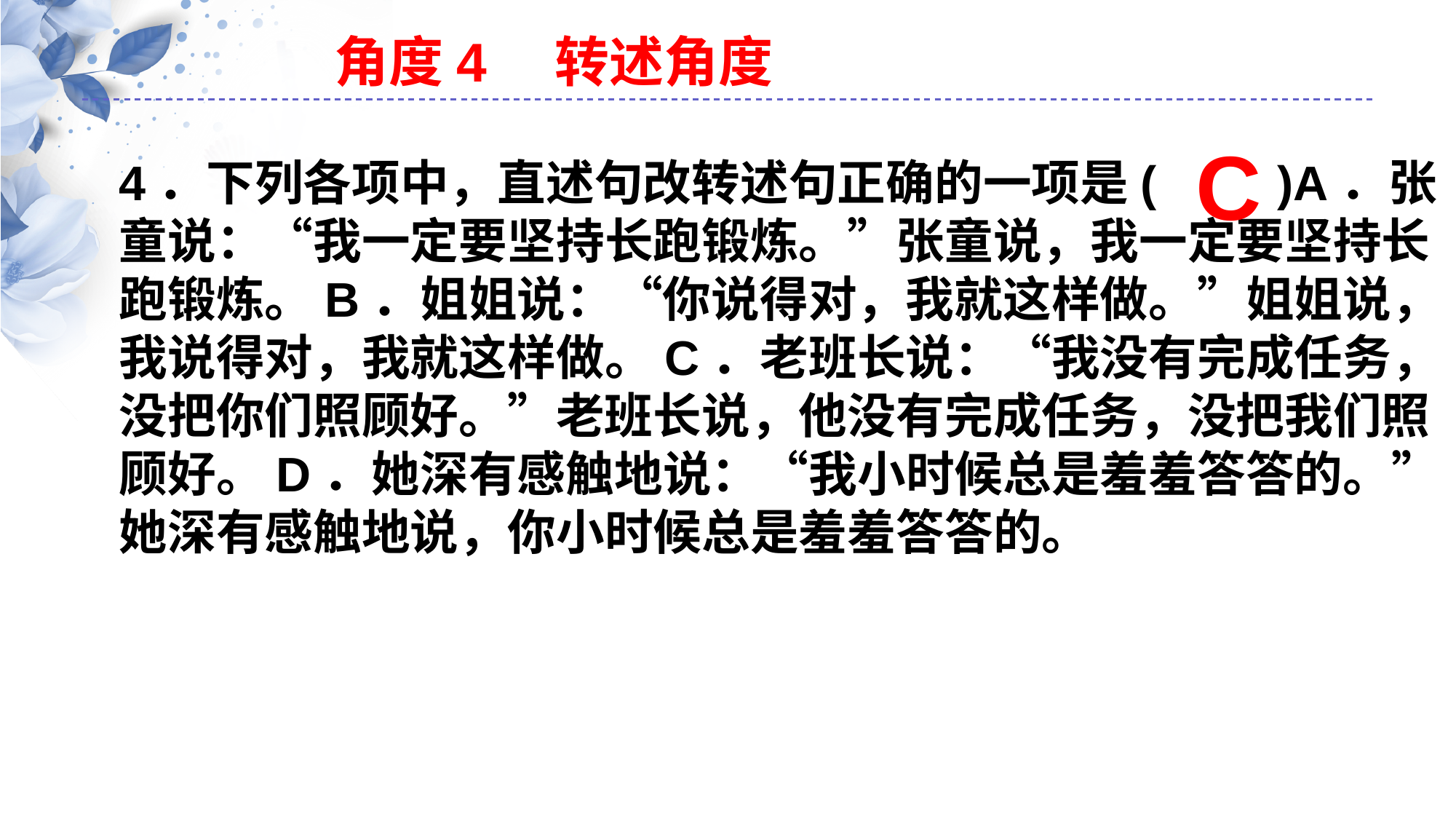

角度4　转述角度
C
4．下列各项中，直述句改转述句正确的一项是(　　)A．张童说：“我一定要坚持长跑锻炼。”张童说，我一定要坚持长跑锻炼。B．姐姐说：“你说得对，我就这样做。”姐姐说，我说得对，我就这样做。C．老班长说：“我没有完成任务，没把你们照顾好。”老班长说，他没有完成任务，没把我们照顾好。D．她深有感触地说：“我小时候总是羞羞答答的。”她深有感触地说，你小时候总是羞羞答答的。